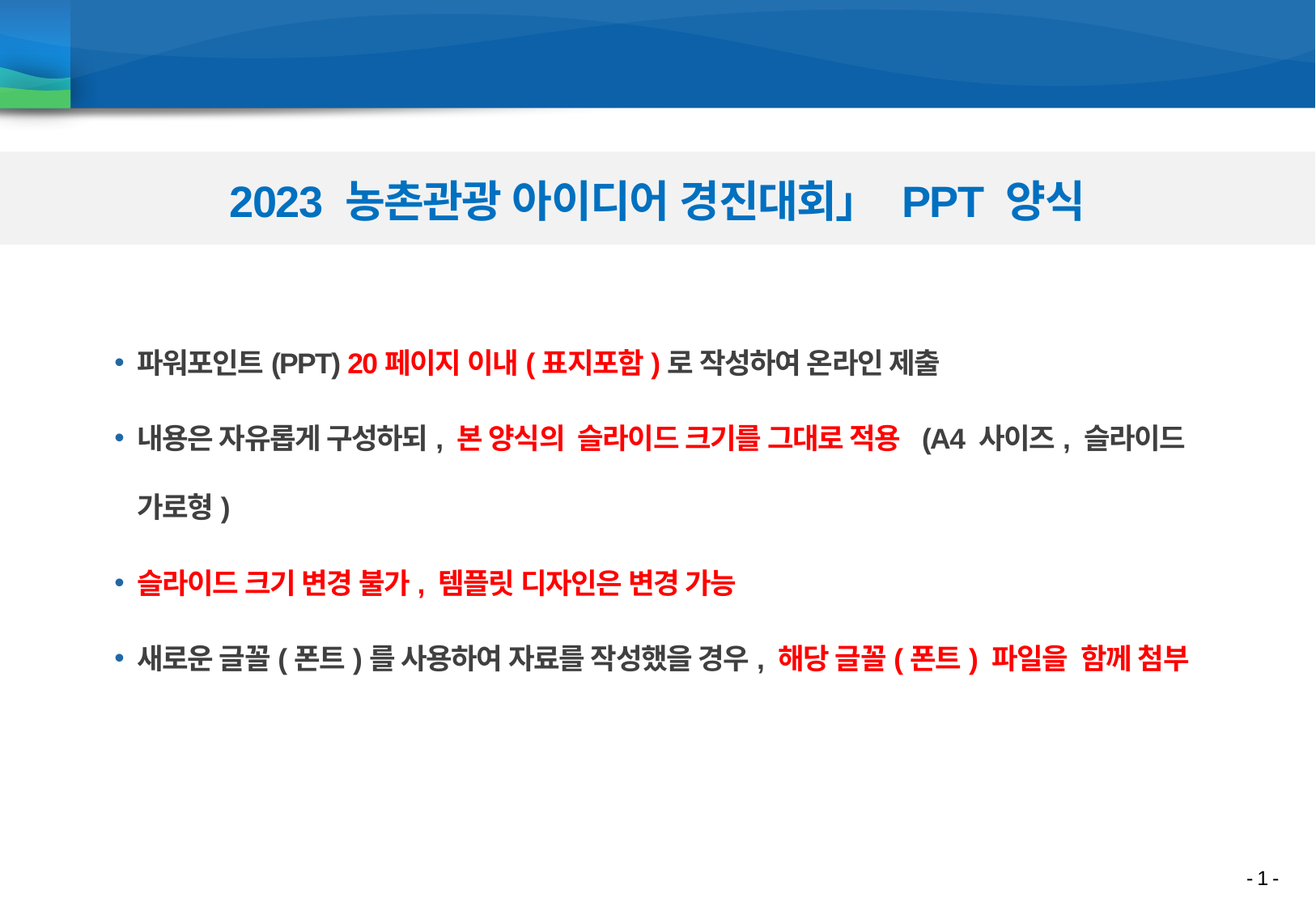

2023 농촌관광 아이디어 경진대회」 PPT 양식
파워포인트(PPT) 20페이지 이내(표지포함)로 작성하여 온라인 제출
내용은 자유롭게 구성하되, 본 양식의  슬라이드 크기를 그대로 적용  (A4 사이즈, 슬라이드 가로형)
슬라이드 크기 변경 불가, 템플릿 디자인은 변경 가능
새로운 글꼴(폰트)를 사용하여 자료를 작성했을 경우, 해당 글꼴(폰트) 파일을  함께 첨부
- 1 -